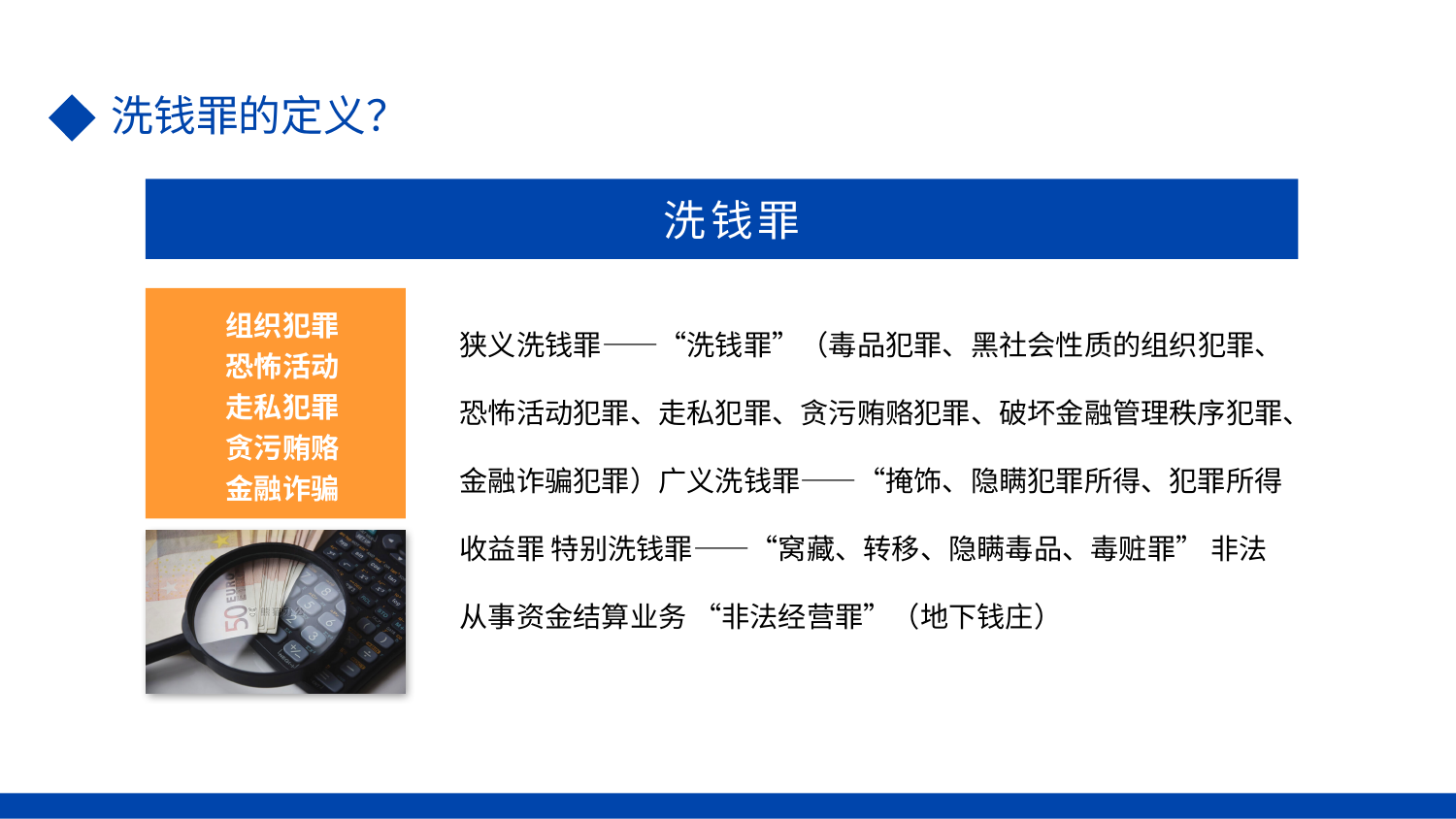

洗钱罪的定义？

洗钱罪
组织犯罪
恐怖活动
走私犯罪
贪污贿赂
金融诈骗
狭义洗钱罪——“洗钱罪”（毒品犯罪、黑社会性质的组织犯罪、恐怖活动犯罪、走私犯罪、贪污贿赂犯罪、破坏金融管理秩序犯罪、金融诈骗犯罪）广义洗钱罪——“掩饰、隐瞒犯罪所得、犯罪所得收益罪 特别洗钱罪——“窝藏、转移、隐瞒毒品、毒赃罪” 非法从事资金结算业务 “非法经营罪”（地下钱庄）